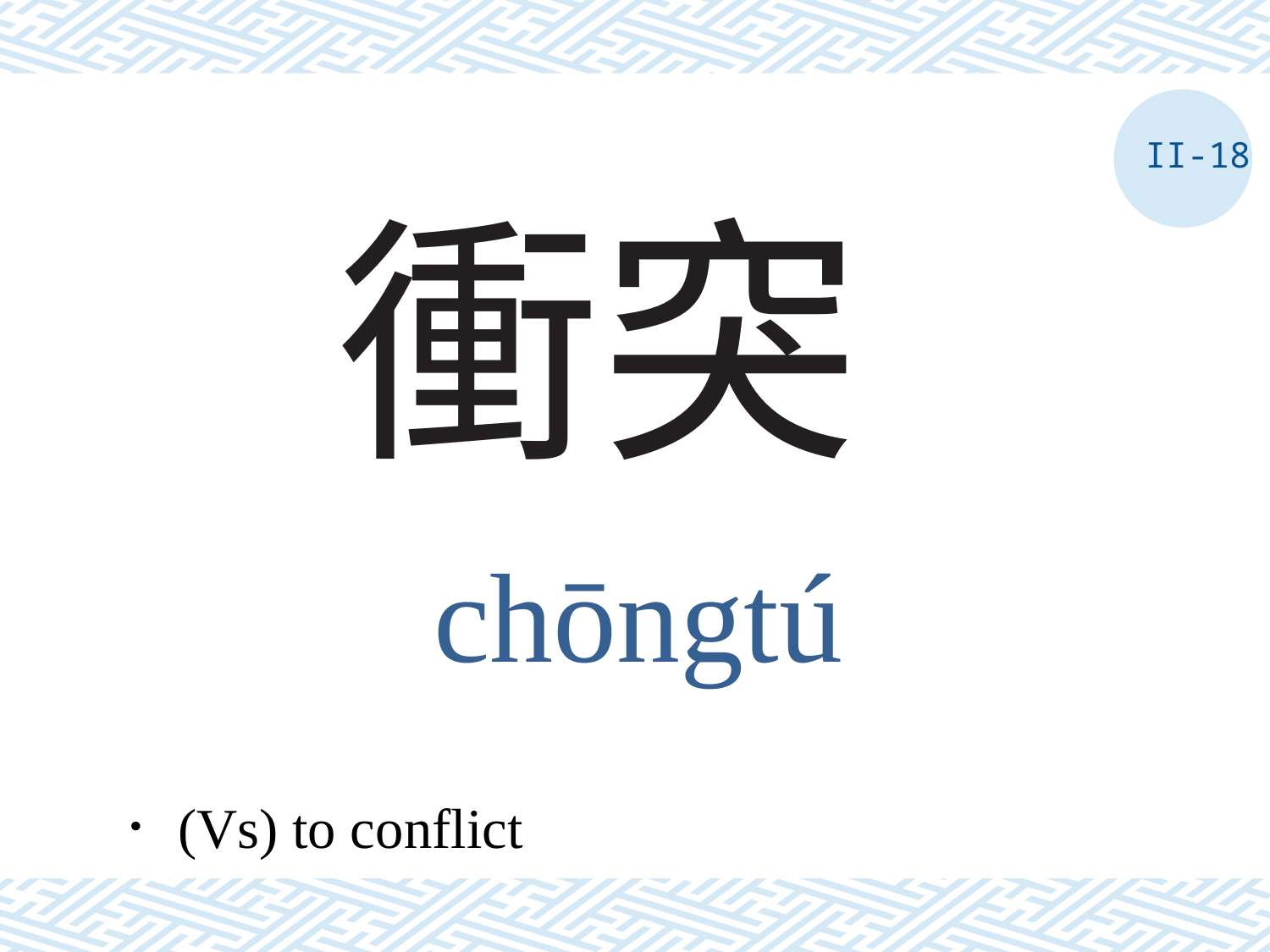

II-18

# 衝突
chōngtú
．(Vs) to conflict